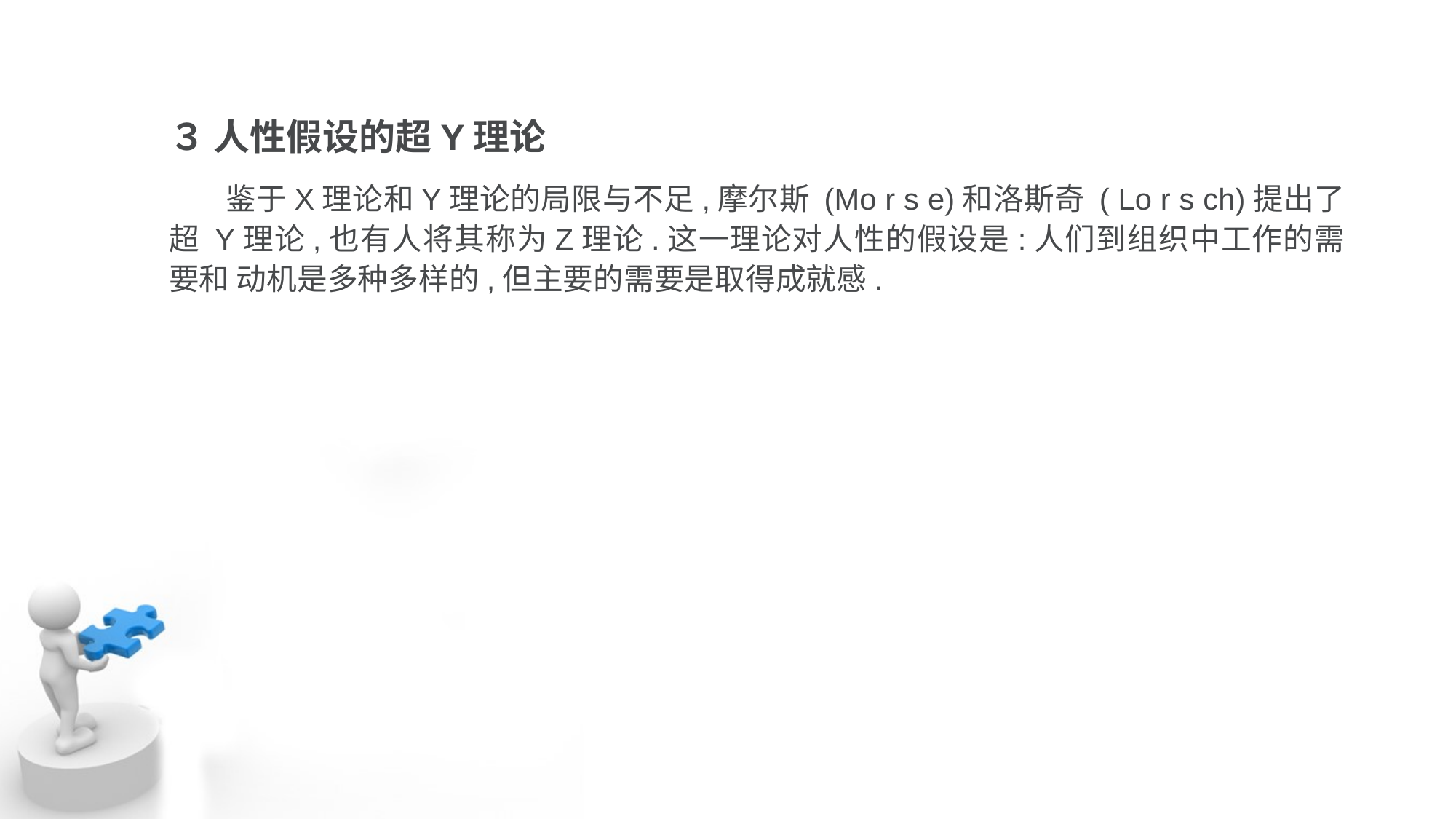

３ 人性假设的超Y理论
       鉴于X理论和Y理论的局限与不足,摩尔斯 (Mo r s e)和洛斯奇 ( Lo r s ch)提出了超 Y理论,也有人将其称为Z理论.这一理论对人性的假设是:人们到组织中工作的需要和 动机是多种多样的,但主要的需要是取得成就感.